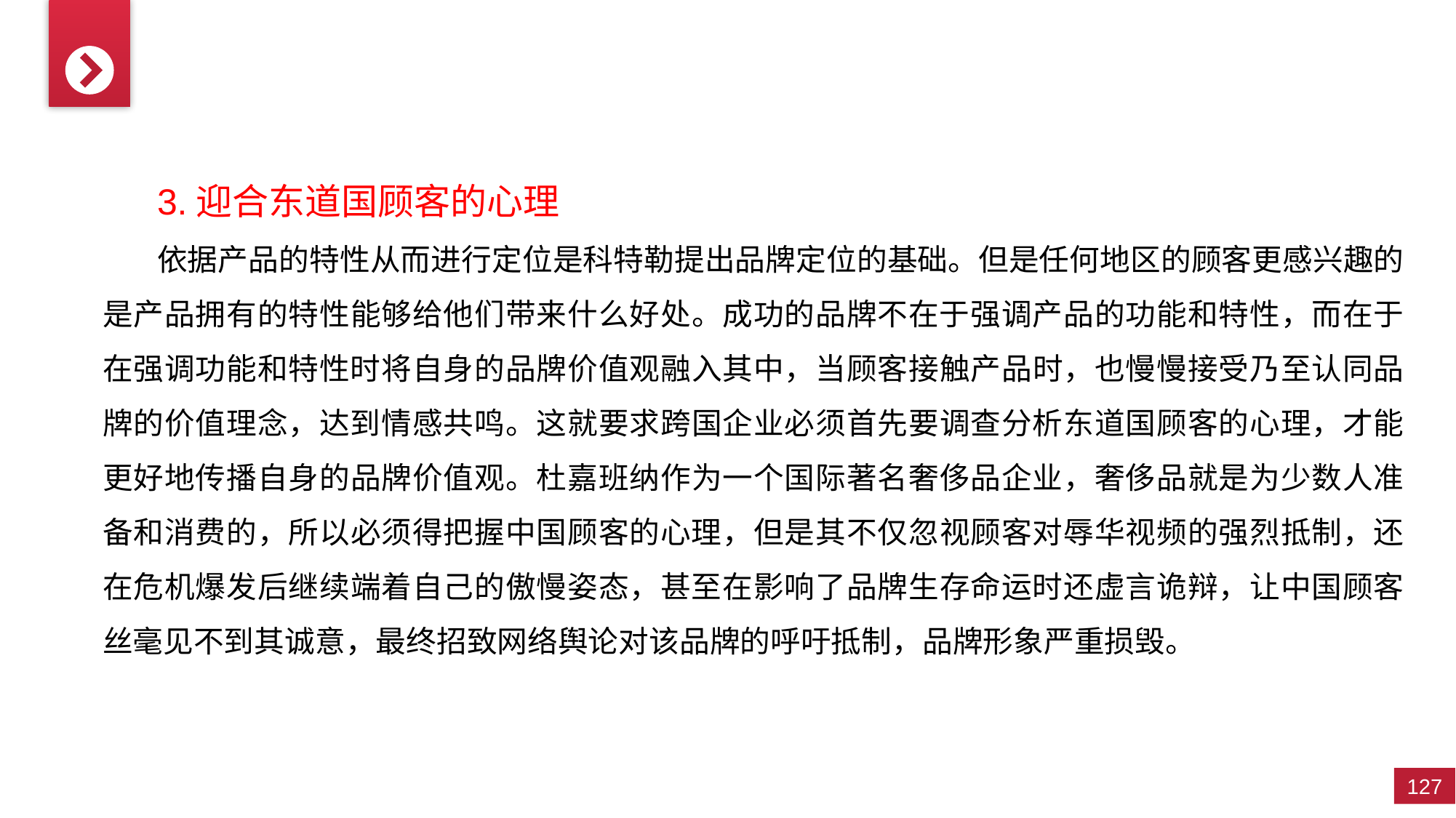

3.迎合东道国顾客的心理
依据产品的特性从而进行定位是科特勒提出品牌定位的基础。但是任何地区的顾客更感兴趣的是产品拥有的特性能够给他们带来什么好处。成功的品牌不在于强调产品的功能和特性，而在于在强调功能和特性时将自身的品牌价值观融入其中，当顾客接触产品时，也慢慢接受乃至认同品牌的价值理念，达到情感共鸣。这就要求跨国企业必须首先要调查分析东道国顾客的心理，才能更好地传播自身的品牌价值观。杜嘉班纳作为一个国际著名奢侈品企业，奢侈品就是为少数人准备和消费的，所以必须得把握中国顾客的心理，但是其不仅忽视顾客对辱华视频的强烈抵制，还在危机爆发后继续端着自己的傲慢姿态，甚至在影响了品牌生存命运时还虚言诡辩，让中国顾客丝毫见不到其诚意，最终招致网络舆论对该品牌的呼吁抵制，品牌形象严重损毁。